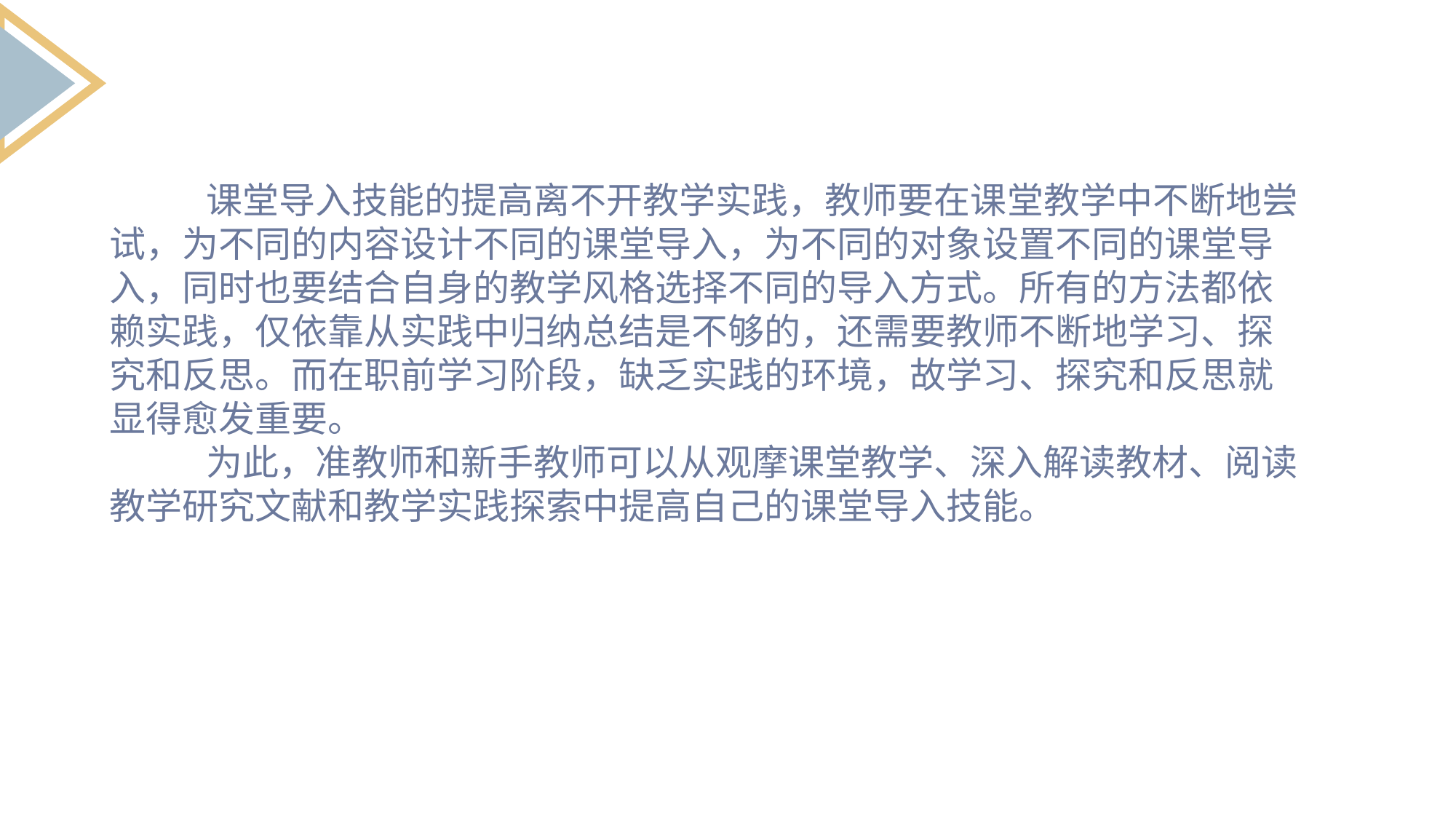

课堂导入技能的提高离不开教学实践，教师要在课堂教学中不断地尝试，为不同的内容设计不同的课堂导入，为不同的对象设置不同的课堂导入，同时也要结合自身的教学风格选择不同的导入方式。所有的方法都依赖实践，仅依靠从实践中归纳总结是不够的，还需要教师不断地学习、探究和反思。而在职前学习阶段，缺乏实践的环境，故学习、探究和反思就显得愈发重要。
为此，准教师和新手教师可以从观摩课堂教学、深入解读教材、阅读教学研究文献和教学实践探索中提高自己的课堂导入技能。